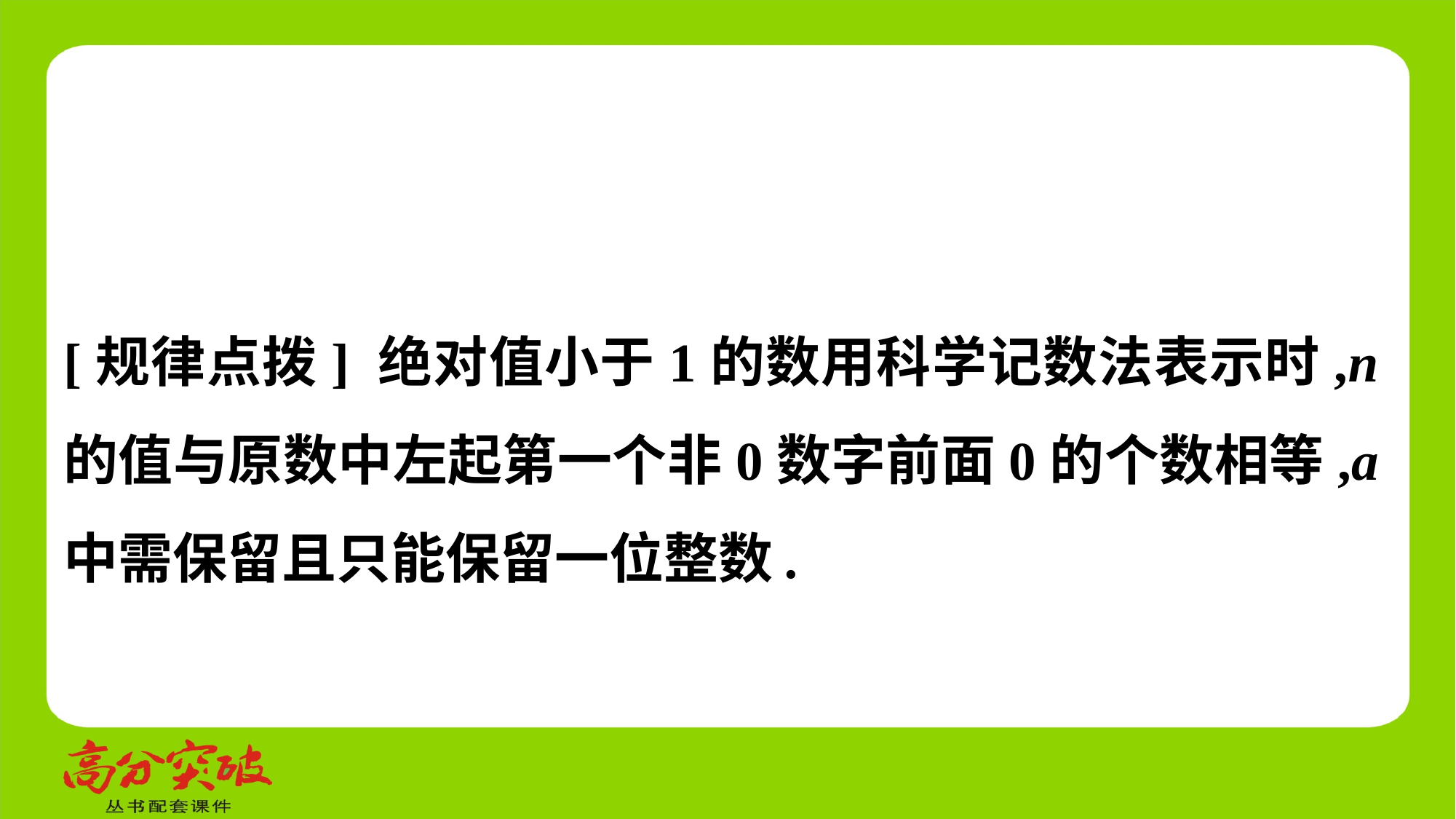

[规律点拨] 绝对值小于1的数用科学记数法表示时,n的值与原数中左起第一个非0数字前面0的个数相等,a中需保留且只能保留一位整数.